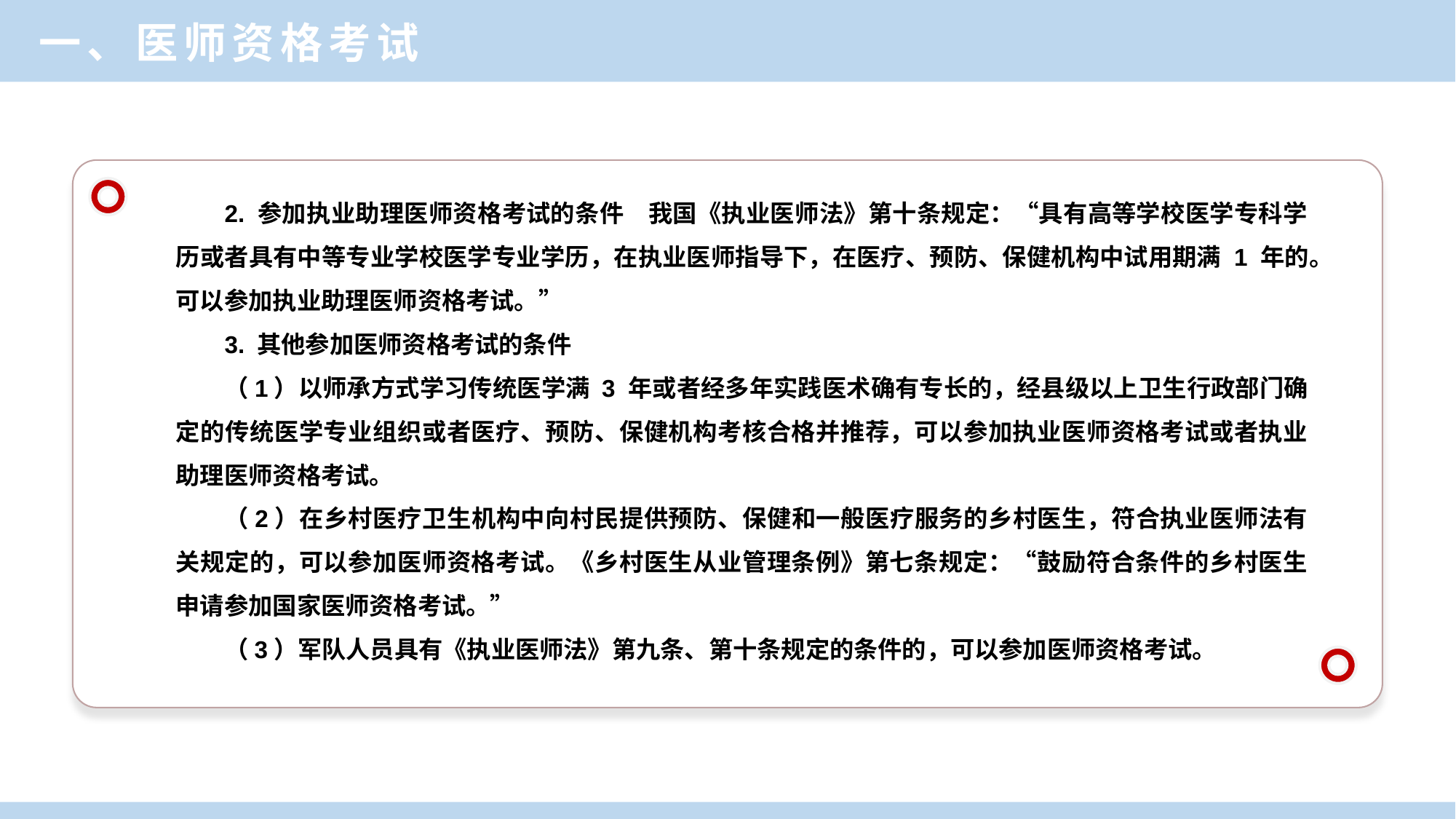

一、医师资格考试

2. 参加执业助理医师资格考试的条件　我国《执业医师法》第十条规定：“具有高等学校医学专科学历或者具有中等专业学校医学专业学历，在执业医师指导下，在医疗、预防、保健机构中试用期满 1 年的。可以参加执业助理医师资格考试。”
3. 其他参加医师资格考试的条件
（1）以师承方式学习传统医学满 3 年或者经多年实践医术确有专长的，经县级以上卫生行政部门确定的传统医学专业组织或者医疗、预防、保健机构考核合格并推荐，可以参加执业医师资格考试或者执业助理医师资格考试。
（2）在乡村医疗卫生机构中向村民提供预防、保健和一般医疗服务的乡村医生，符合执业医师法有关规定的，可以参加医师资格考试。《乡村医生从业管理条例》第七条规定：“鼓励符合条件的乡村医生申请参加国家医师资格考试。”
（3）军队人员具有《执业医师法》第九条、第十条规定的条件的，可以参加医师资格考试。